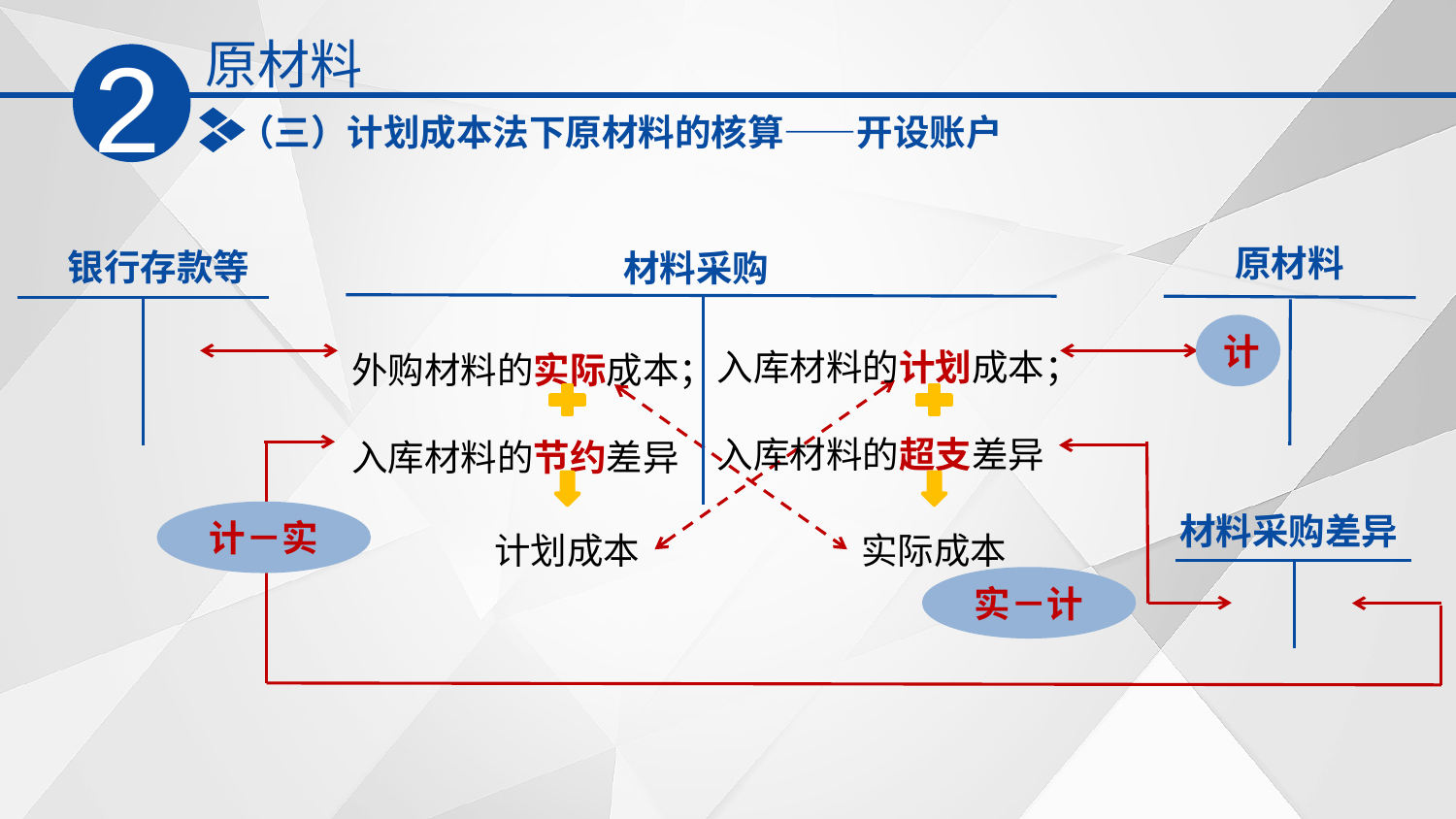

原材料
2

（三）计划成本法下原材料的核算——开设账户

材料采购
原材料
银行存款等
入库材料的计划成本；
入库材料的超支差异
外购材料的实际成本；
入库材料的节约差异
计

材料采购差异
计－实
计划成本
实际成本
实－计